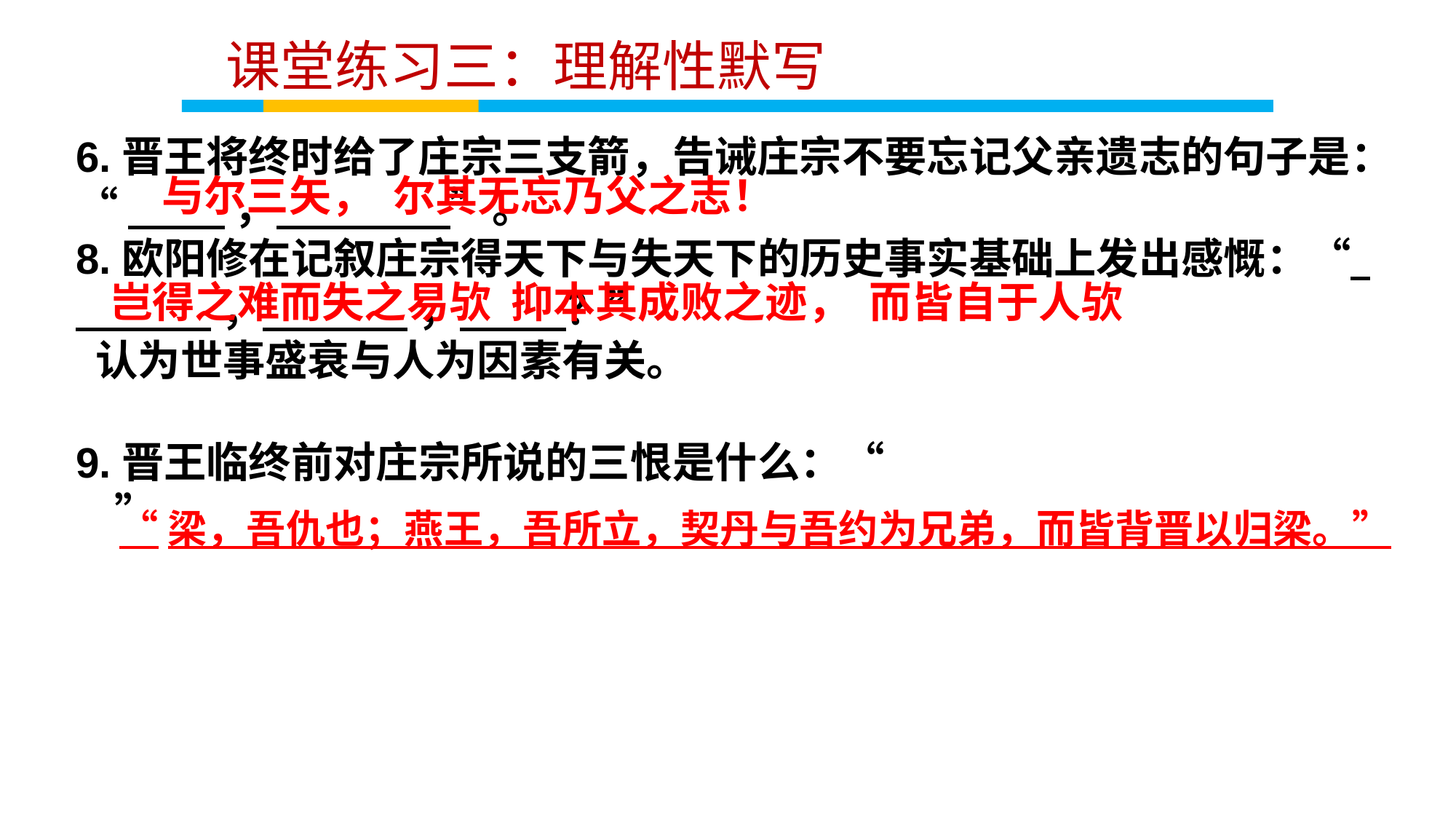

课堂练习三：理解性默写

6.晋王将终时给了庄宗三支箭，告诫庄宗不要忘记父亲遗志的句子是：“            ，                  ”。
8.欧阳修在记叙庄宗得天下与失天下的历史事实基础上发出感慨：“                  ，                ，           ？”
 认为世事盛衰与人为因素有关。

9.晋王临终前对庄宗所说的三恨是什么：“                                                        ”

 与尔三矢，  尔其无忘乃父之志！
岂得之难而失之易欤  抑本其成败之迹，  而皆自于人欤
“梁，吾仇也；燕王，吾所立，契丹与吾约为兄弟，而皆背晋以归梁。”